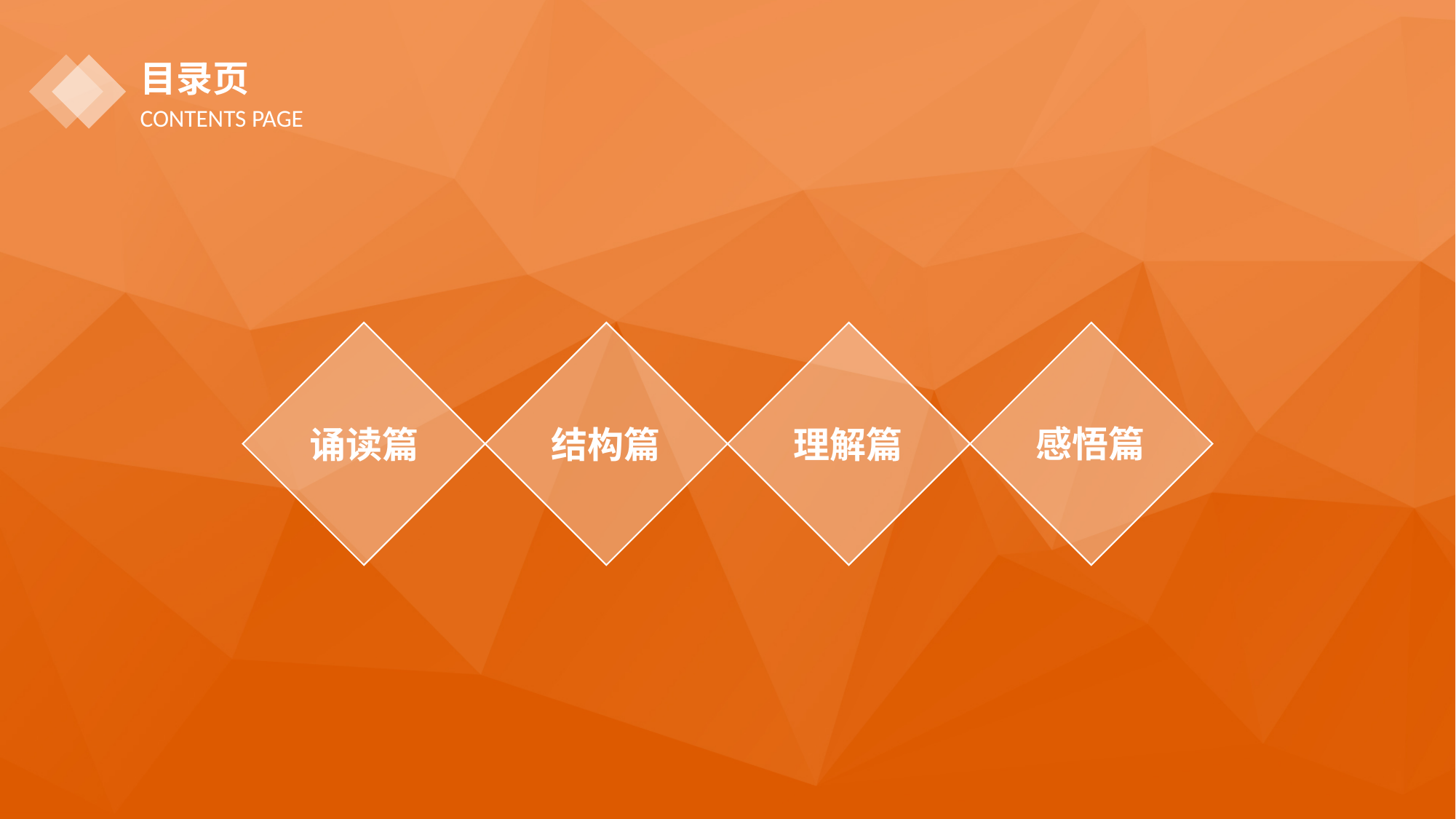

目录页
CONTENTS PAGE

感悟篇
理解篇
结构篇
诵读篇